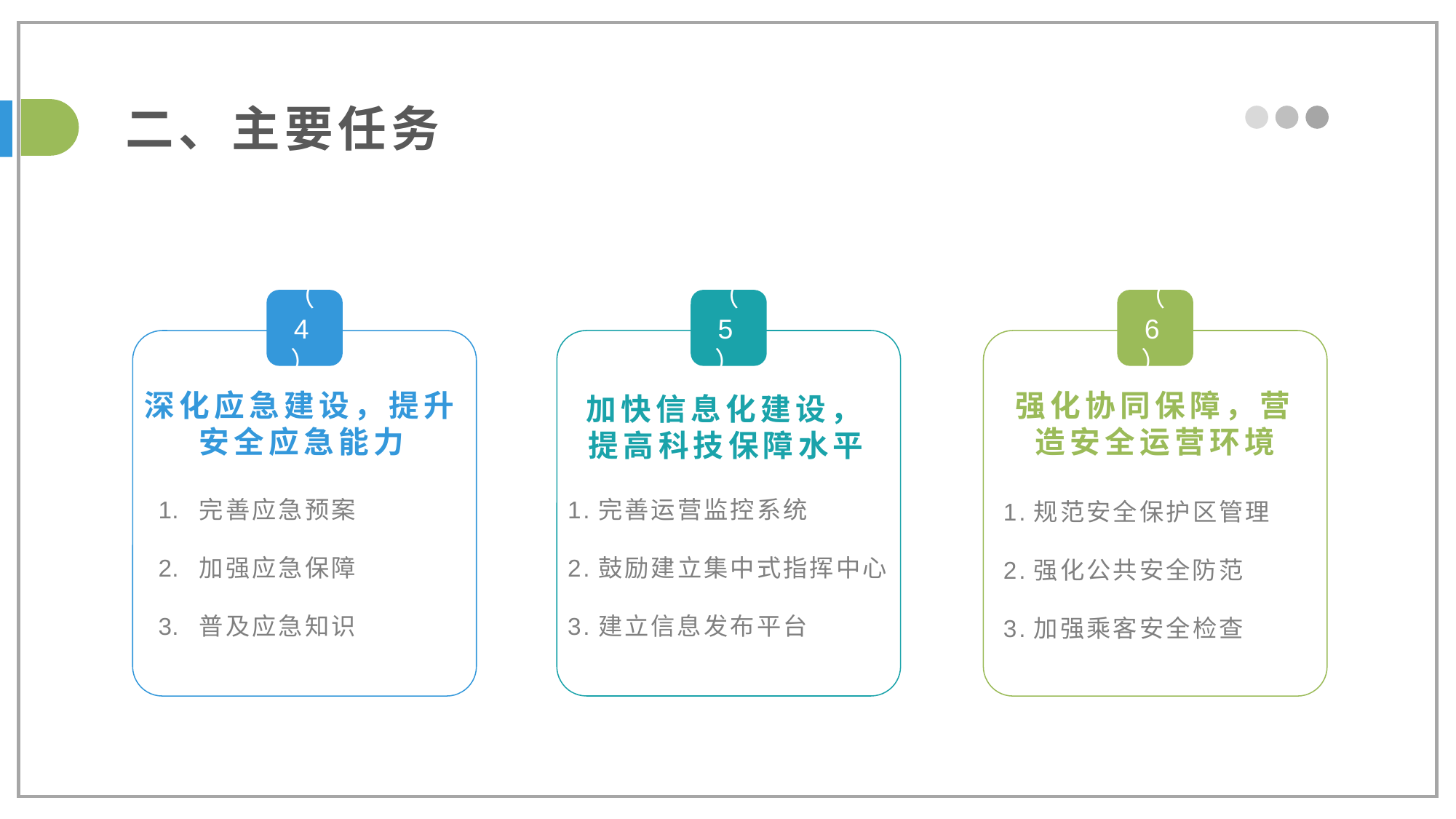

二、主要任务

（4）
（5）
（6）

强化协同保障，营造安全运营环境
深化应急建设，提升安全应急能力
加快信息化建设，提高科技保障水平
完善应急预案

加强应急保障

普及应急知识
1.完善运营监控系统

2.鼓励建立集中式指挥中心

3.建立信息发布平台
1.规范安全保护区管理

2.强化公共安全防范

3.加强乘客安全检查